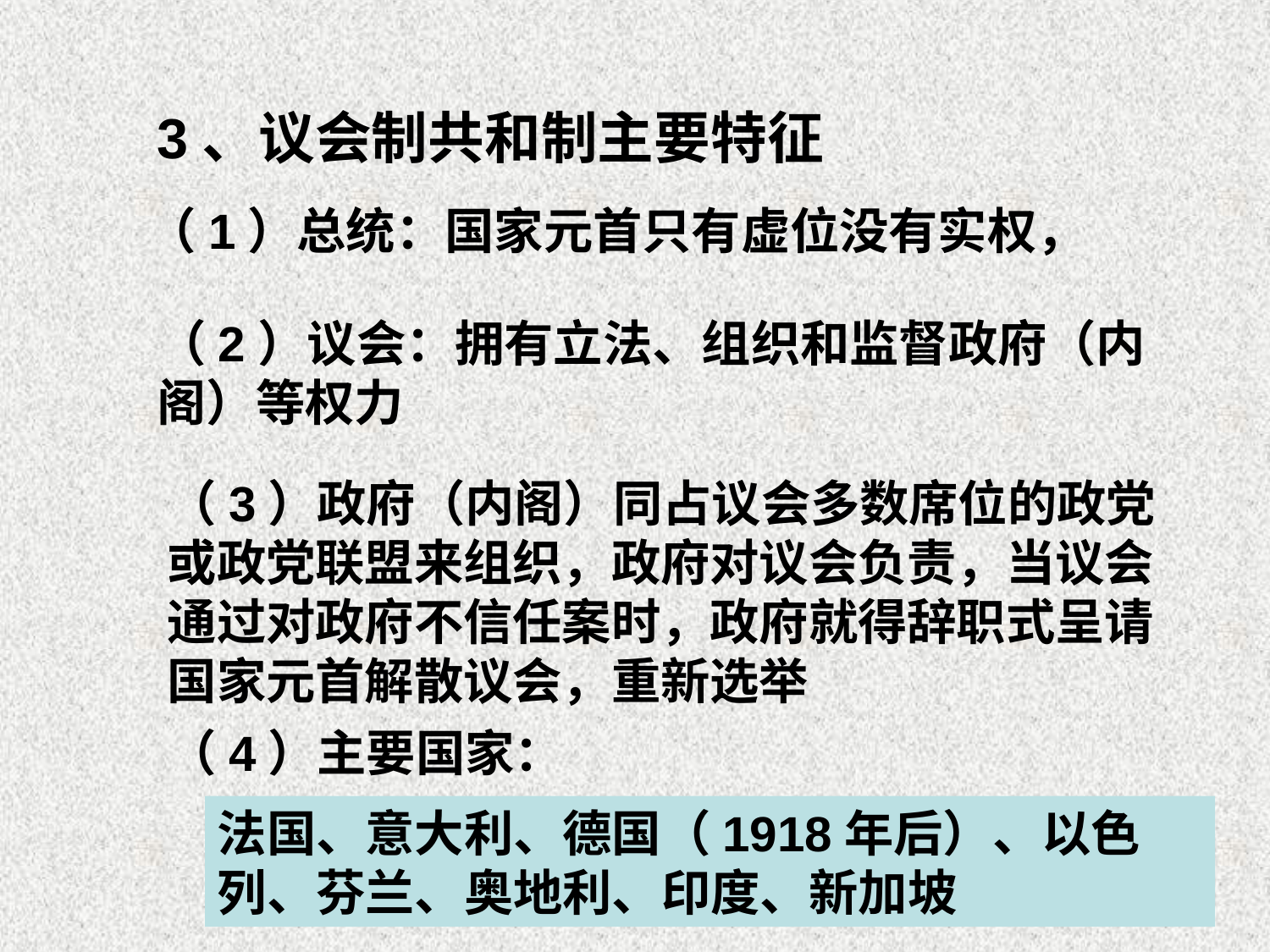

3、议会制共和制主要特征
（1）总统：国家元首只有虚位没有实权，
（2）议会：拥有立法、组织和监督政府（内阁）等权力
（3）政府（内阁）同占议会多数席位的政党或政党联盟来组织，政府对议会负责，当议会通过对政府不信任案时，政府就得辞职式呈请国家元首解散议会，重新选举
（4）主要国家：
法国、意大利、德国（1918年后）、以色列、芬兰、奥地利、印度、新加坡